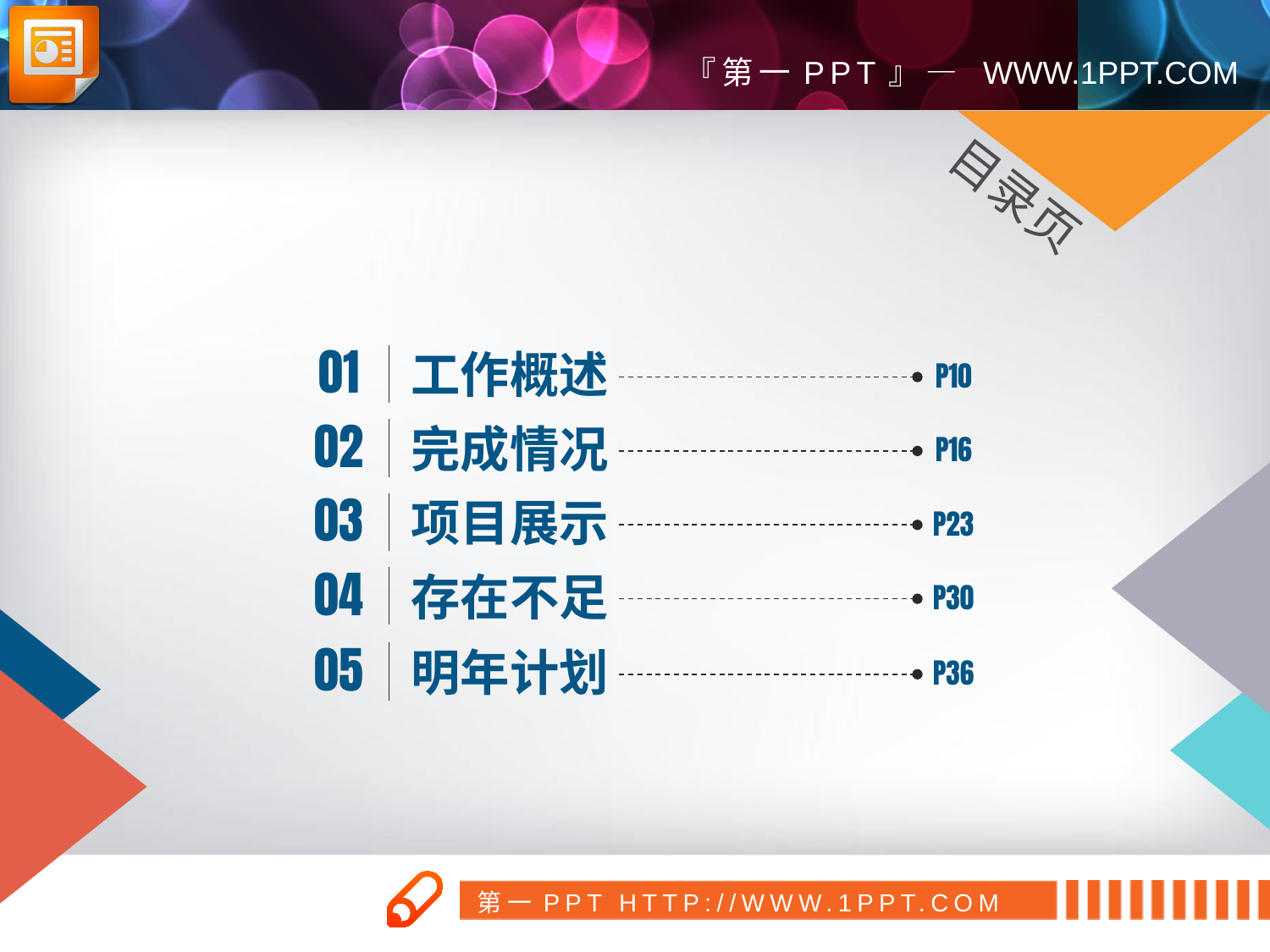

目录页
01
工作概述
P10
02
完成情况
P16
03
项目展示
P23

04
存在不足
P30
05
明年计划

P36